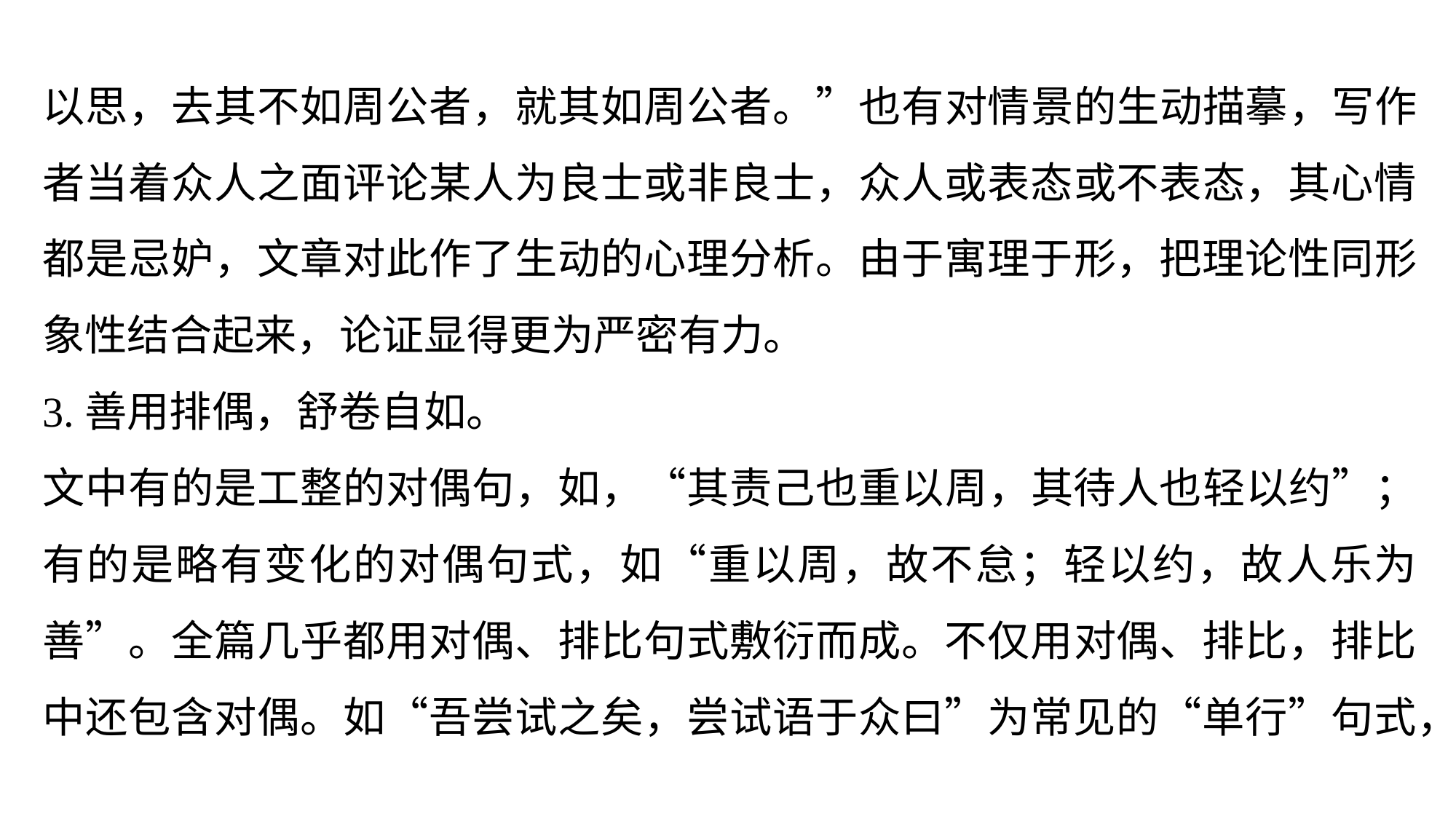

以思，去其不如周公者，就其如周公者。”也有对情景的生动描摹，写作者当着众人之面评论某人为良士或非良士，众人或表态或不表态，其心情都是忌妒，文章对此作了生动的心理分析。由于寓理于形，把理论性同形象性结合起来，论证显得更为严密有力。
3.善用排偶，舒卷自如。
文中有的是工整的对偶句，如，“其责己也重以周，其待人也轻以约”；有的是略有变化的对偶句式，如“重以周，故不怠；轻以约，故人乐为善”。全篇几乎都用对偶、排比句式敷衍而成。不仅用对偶、排比，排比中还包含对偶。如“吾尝试之矣，尝试语于众曰”为常见的“单行”句式，